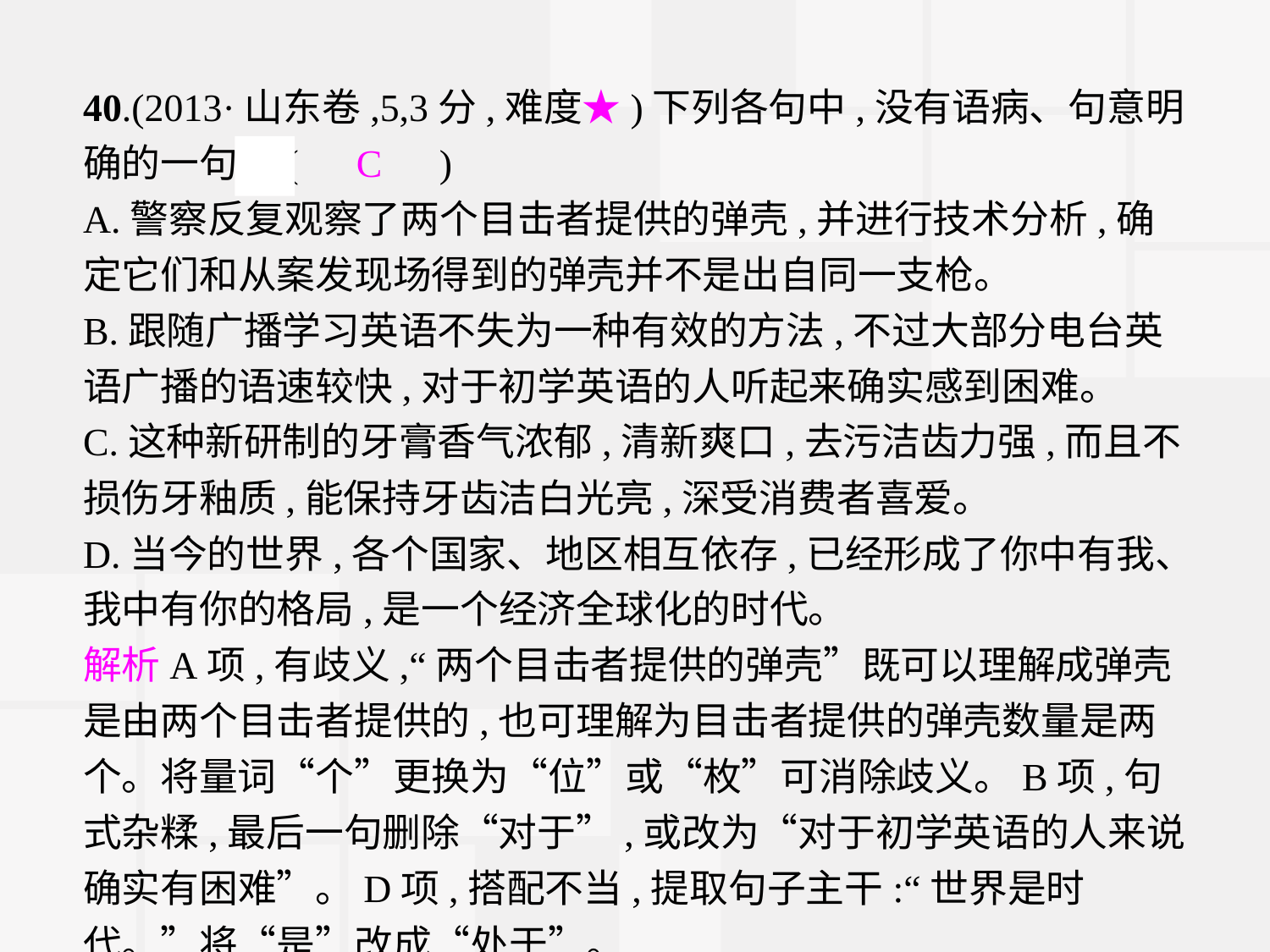

40.(2013·山东卷,5,3分,难度★)下列各句中,没有语病、句意明确的一句是(　C　)
A.警察反复观察了两个目击者提供的弹壳,并进行技术分析,确定它们和从案发现场得到的弹壳并不是出自同一支枪。
B.跟随广播学习英语不失为一种有效的方法,不过大部分电台英语广播的语速较快,对于初学英语的人听起来确实感到困难。
C.这种新研制的牙膏香气浓郁,清新爽口,去污洁齿力强,而且不损伤牙釉质,能保持牙齿洁白光亮,深受消费者喜爱。
D.当今的世界,各个国家、地区相互依存,已经形成了你中有我、我中有你的格局,是一个经济全球化的时代。
解析A项,有歧义,“两个目击者提供的弹壳”既可以理解成弹壳是由两个目击者提供的,也可理解为目击者提供的弹壳数量是两个。将量词“个”更换为“位”或“枚”可消除歧义。B项,句式杂糅,最后一句删除“对于”,或改为“对于初学英语的人来说确实有困难”。D项,搭配不当,提取句子主干:“世界是时代。”将“是”改成“处于”。